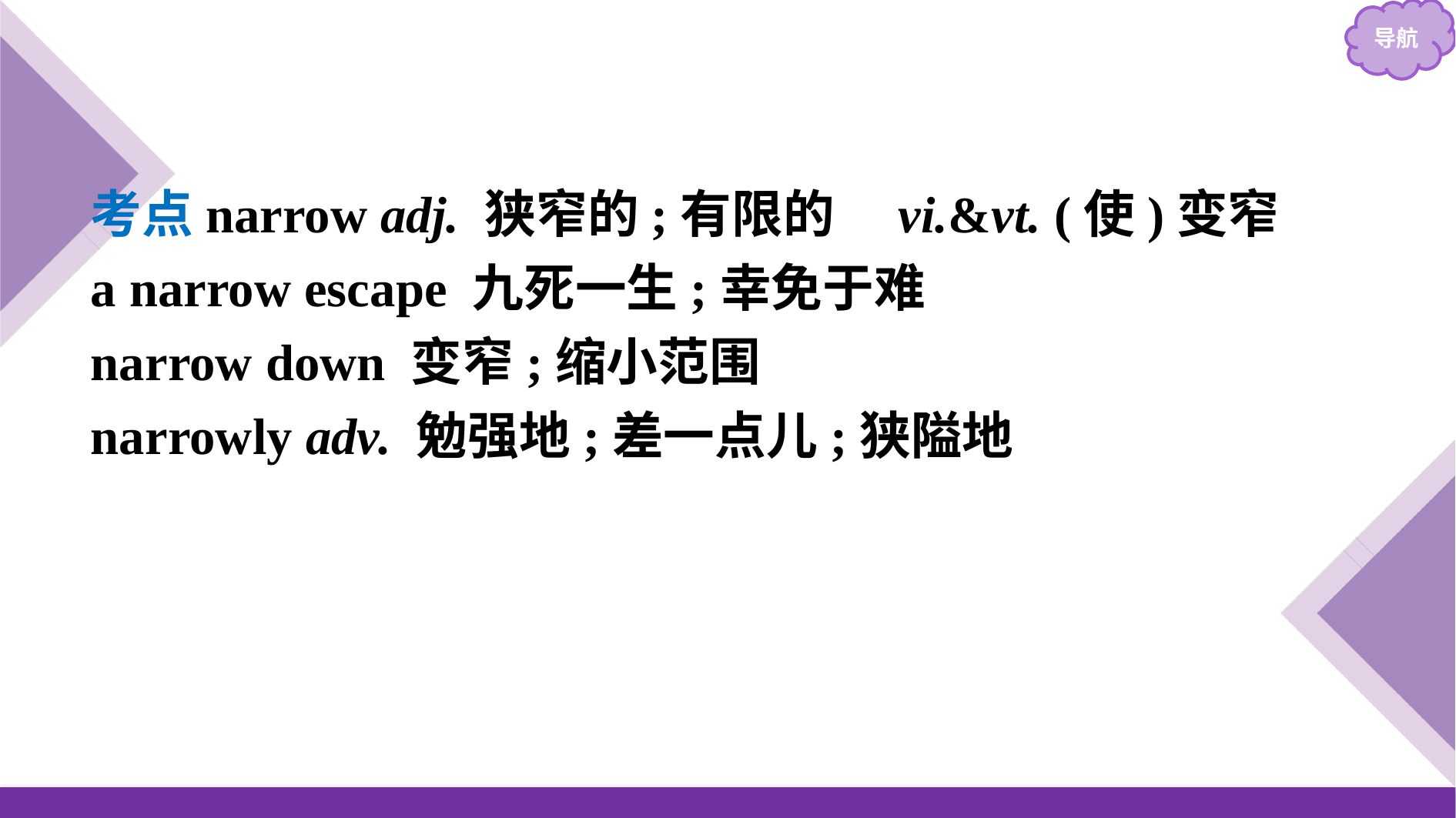

考点narrow adj. 狭窄的;有限的　vi.&vt. (使)变窄
a narrow escape 九死一生;幸免于难
narrow down 变窄;缩小范围
narrowly adv. 勉强地;差一点儿;狭隘地